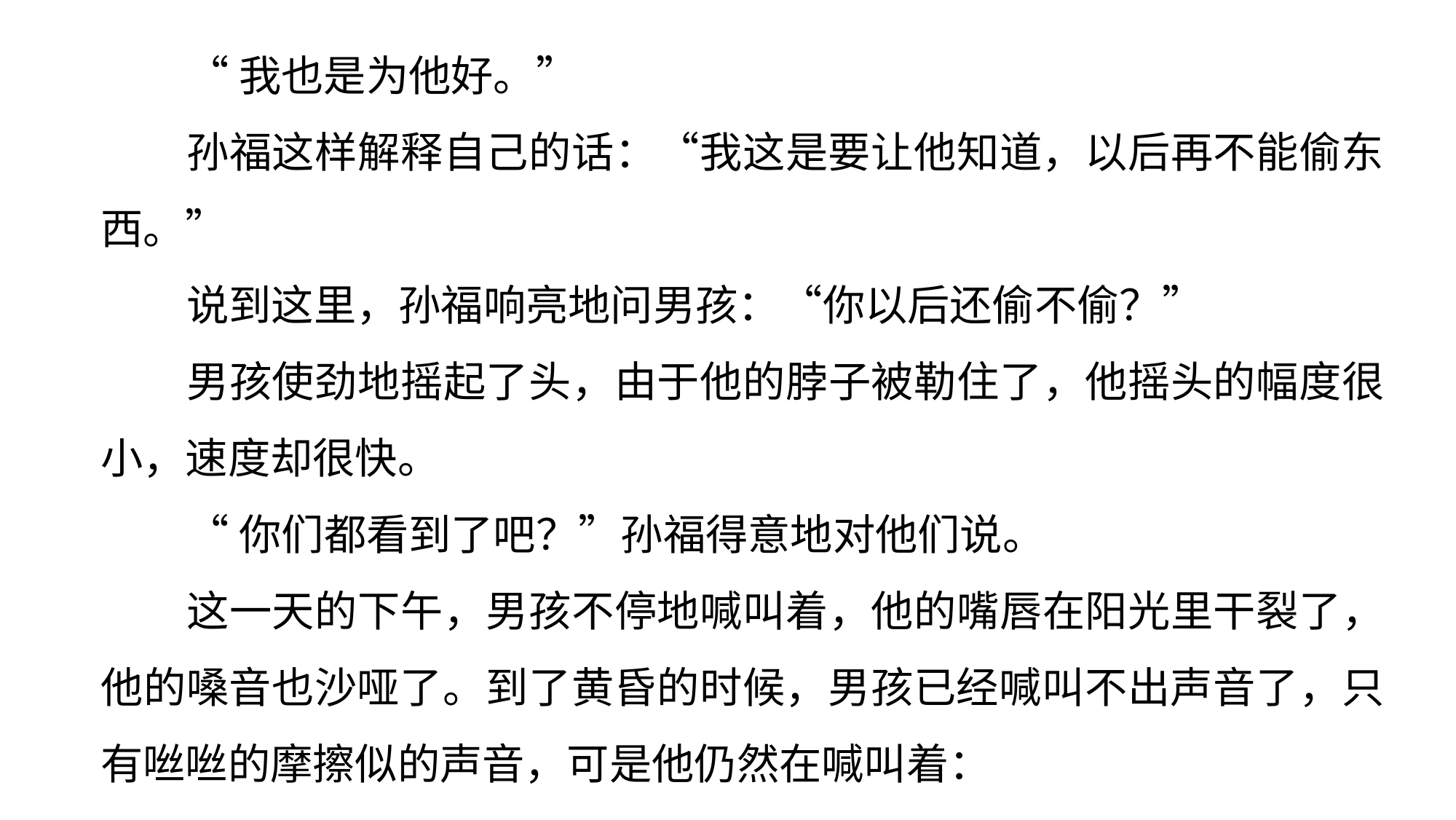

“我也是为他好。”
孙福这样解释自己的话：“我这是要让他知道，以后再不能偷东西。”
说到这里，孙福响亮地问男孩：“你以后还偷不偷？”
男孩使劲地摇起了头，由于他的脖子被勒住了，他摇头的幅度很小，速度却很快。
“你们都看到了吧？”孙福得意地对他们说。
这一天的下午，男孩不停地喊叫着，他的嘴唇在阳光里干裂了，他的嗓音也沙哑了。到了黄昏的时候，男孩已经喊叫不出声音了，只有咝咝的摩擦似的声音，可是他仍然在喊叫着：